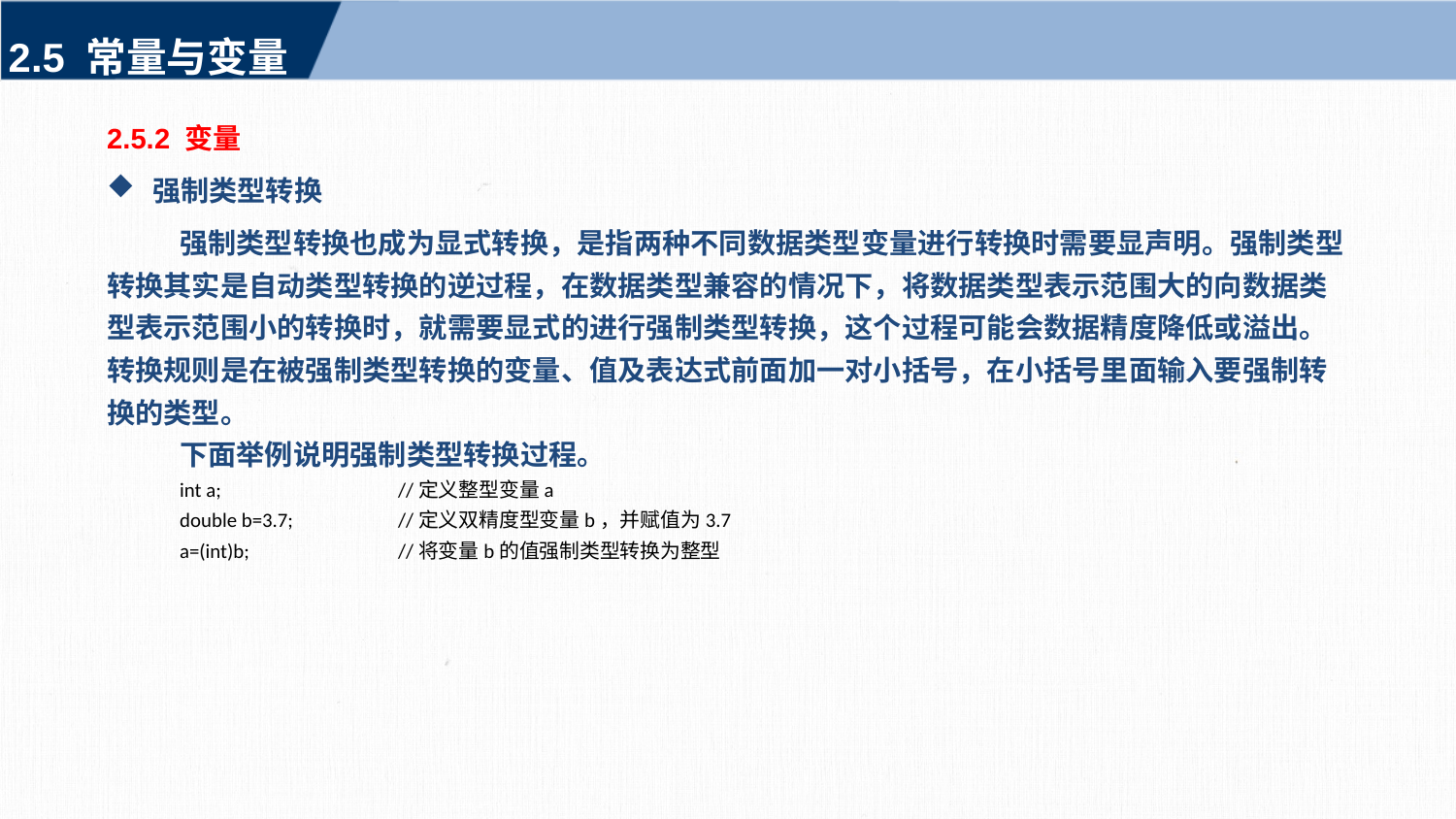

2.5 常量与变量
2.5.2 变量
强制类型转换
强制类型转换也成为显式转换，是指两种不同数据类型变量进行转换时需要显声明。强制类型转换其实是自动类型转换的逆过程，在数据类型兼容的情况下，将数据类型表示范围大的向数据类型表示范围小的转换时，就需要显式的进行强制类型转换，这个过程可能会数据精度降低或溢出。转换规则是在被强制类型转换的变量、值及表达式前面加一对小括号，在小括号里面输入要强制转换的类型。
下面举例说明强制类型转换过程。
int a;		//定义整型变量a
double b=3.7;	//定义双精度型变量b，并赋值为3.7
a=(int)b;		//将变量b的值强制类型转换为整型